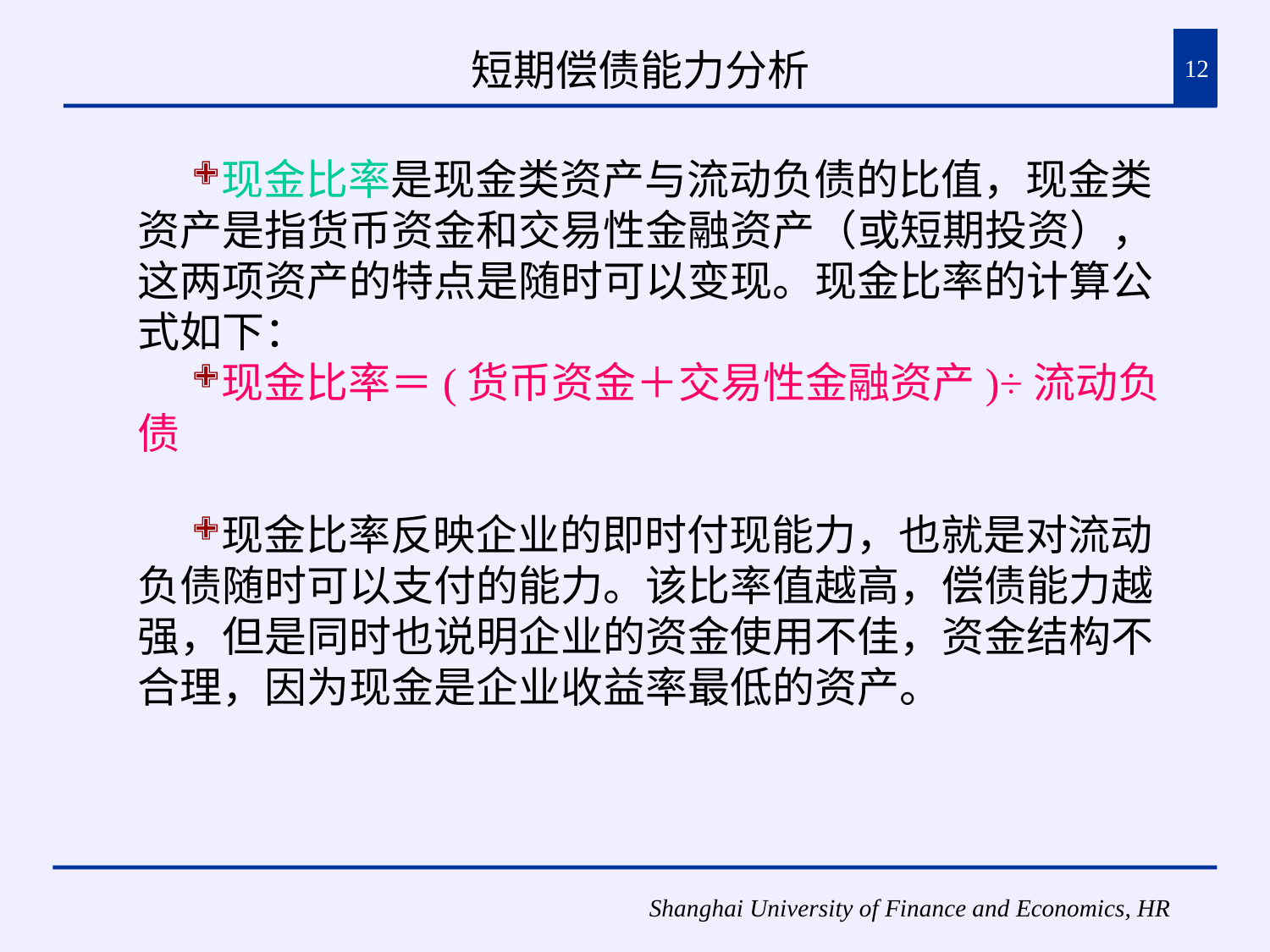

# 短期偿债能力分析
12
现金比率是现金类资产与流动负债的比值，现金类资产是指货币资金和交易性金融资产（或短期投资），这两项资产的特点是随时可以变现。现金比率的计算公式如下：
现金比率＝(货币资金＋交易性金融资产)÷流动负债

现金比率反映企业的即时付现能力，也就是对流动负债随时可以支付的能力。该比率值越高，偿债能力越强，但是同时也说明企业的资金使用不佳，资金结构不合理，因为现金是企业收益率最低的资产。